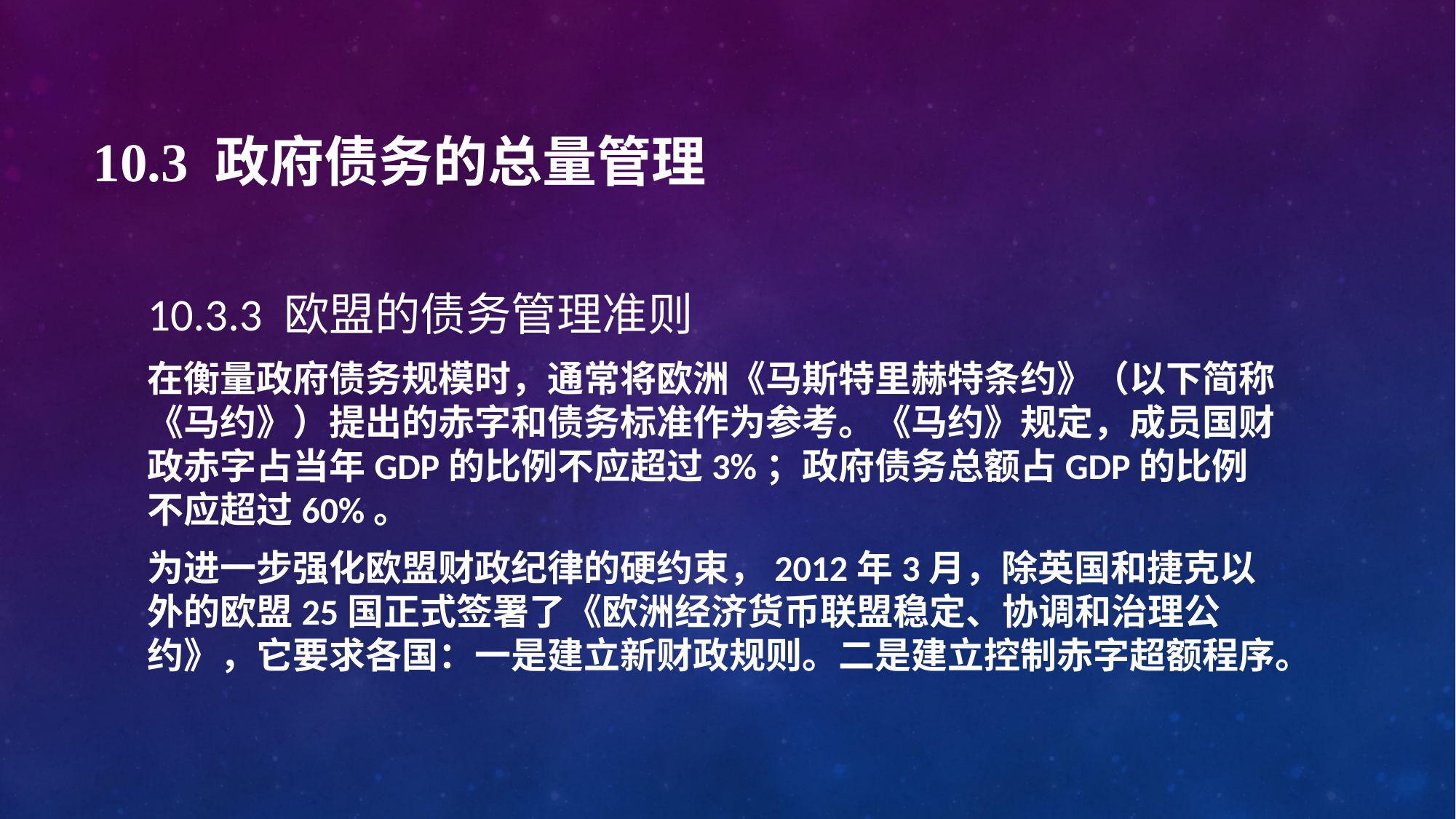

# 10.3 政府债务的总量管理
10.3.3 欧盟的债务管理准则
在衡量政府债务规模时，通常将欧洲《马斯特里赫特条约》（以下简称《马约》）提出的赤字和债务标准作为参考。《马约》规定，成员国财政赤字占当年GDP的比例不应超过3%；政府债务总额占GDP的比例不应超过60%。
为进一步强化欧盟财政纪律的硬约束，2012年3月，除英国和捷克以外的欧盟25国正式签署了《欧洲经济货币联盟稳定、协调和治理公约》，它要求各国：一是建立新财政规则。二是建立控制赤字超额程序。